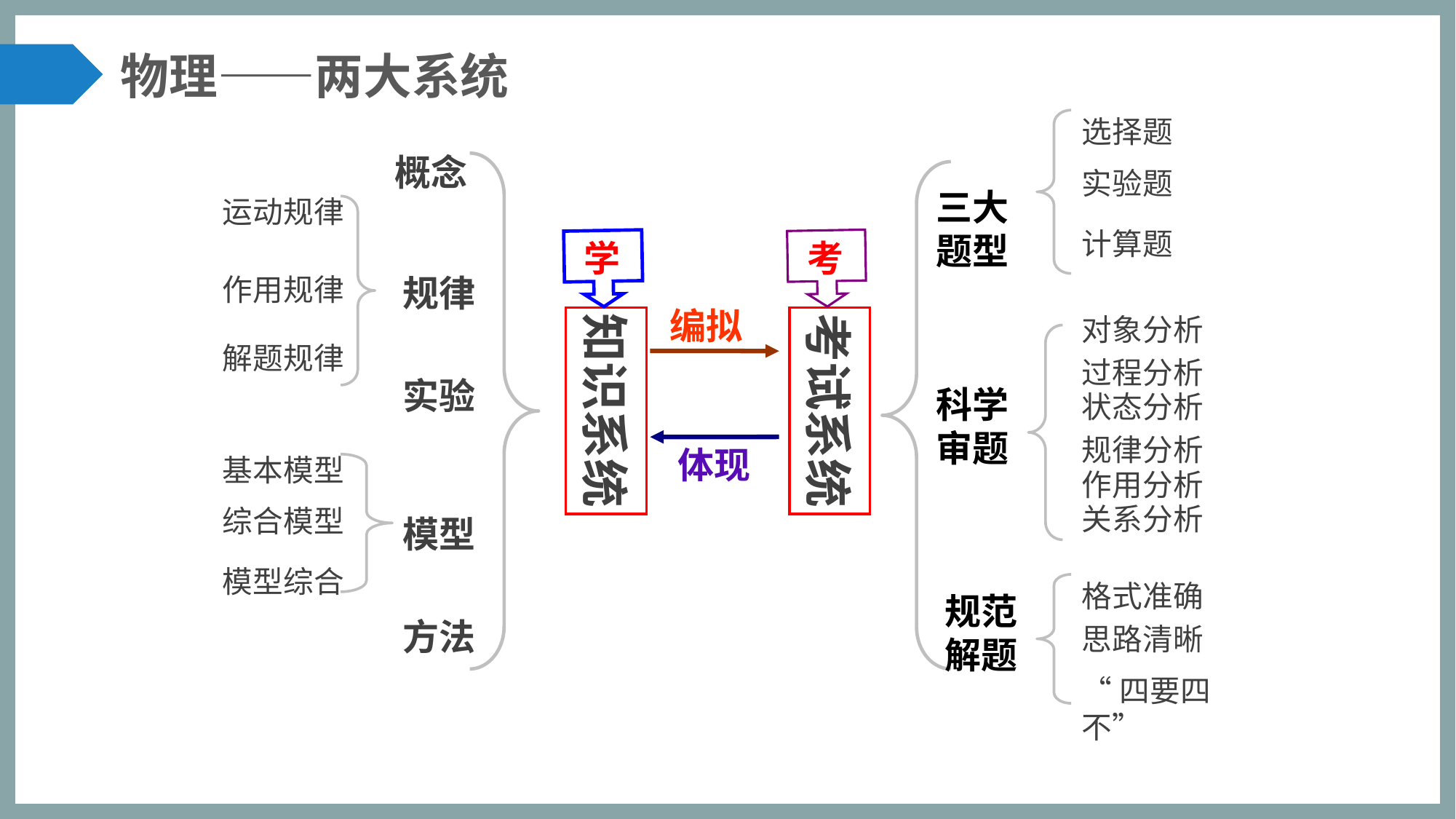

物理——两大系统
选择题

概念

实验题

三大
题型
运动规律

计算题

学
考
作用规律
规律
编拟
对象分析
知识系统
考试系统

解题规律
过程分析

实验
科学
审题
状态分析
规律分析

体现
基本模型

作用分析
关系分析
综合模型
模型
模型综合
格式准确

规范
解题
方法
思路清晰
“四要四不”